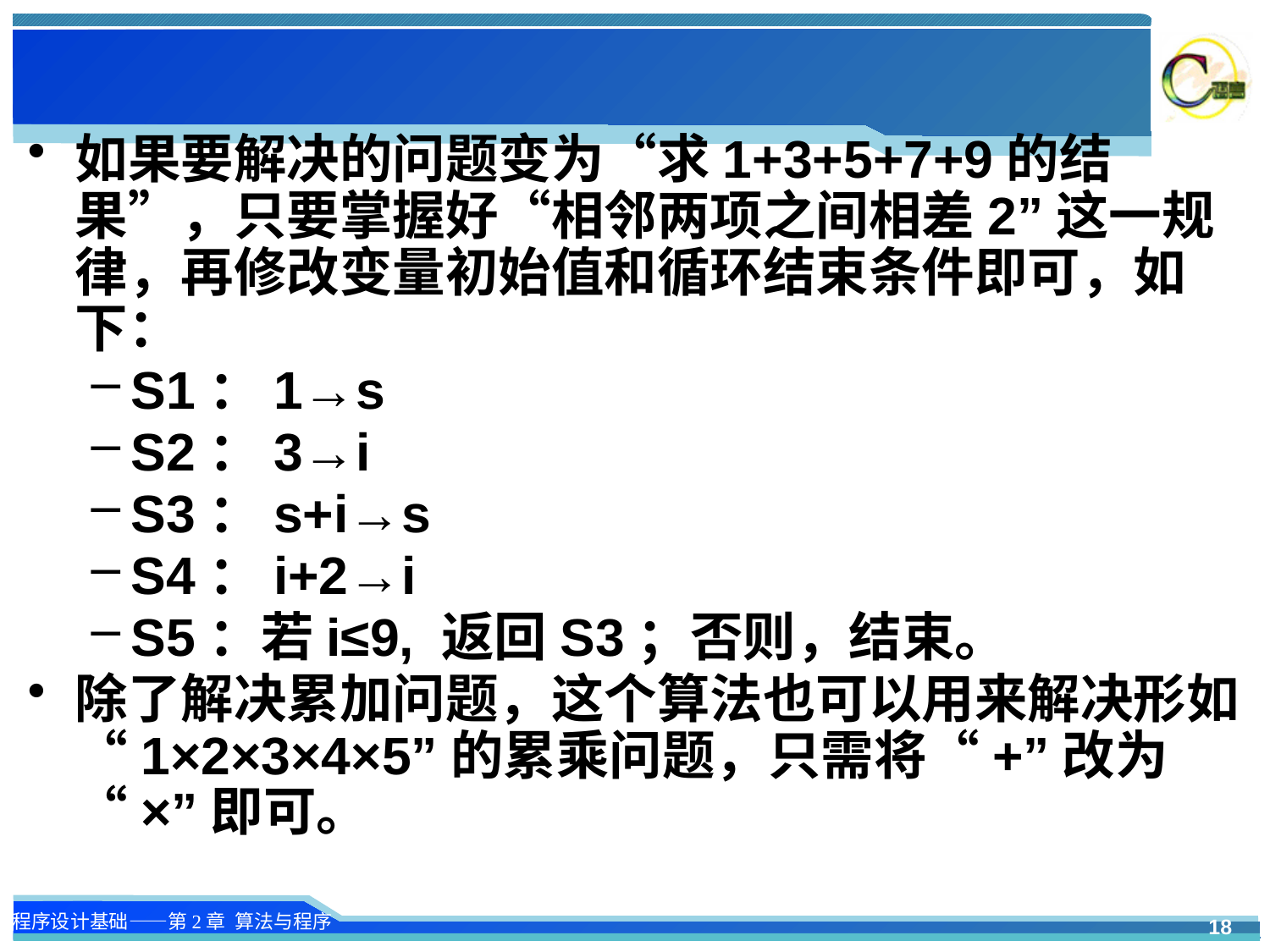

#
如果要解决的问题变为“求1+3+5+7+9的结果”，只要掌握好“相邻两项之间相差2”这一规律，再修改变量初始值和循环结束条件即可，如下：
S1：1→s
S2：3→i
S3：s+i→s
S4：i+2→i
S5：若i≤9, 返回S3；否则，结束。
除了解决累加问题，这个算法也可以用来解决形如“1×2×3×4×5”的累乘问题，只需将“+”改为“×”即可。
18